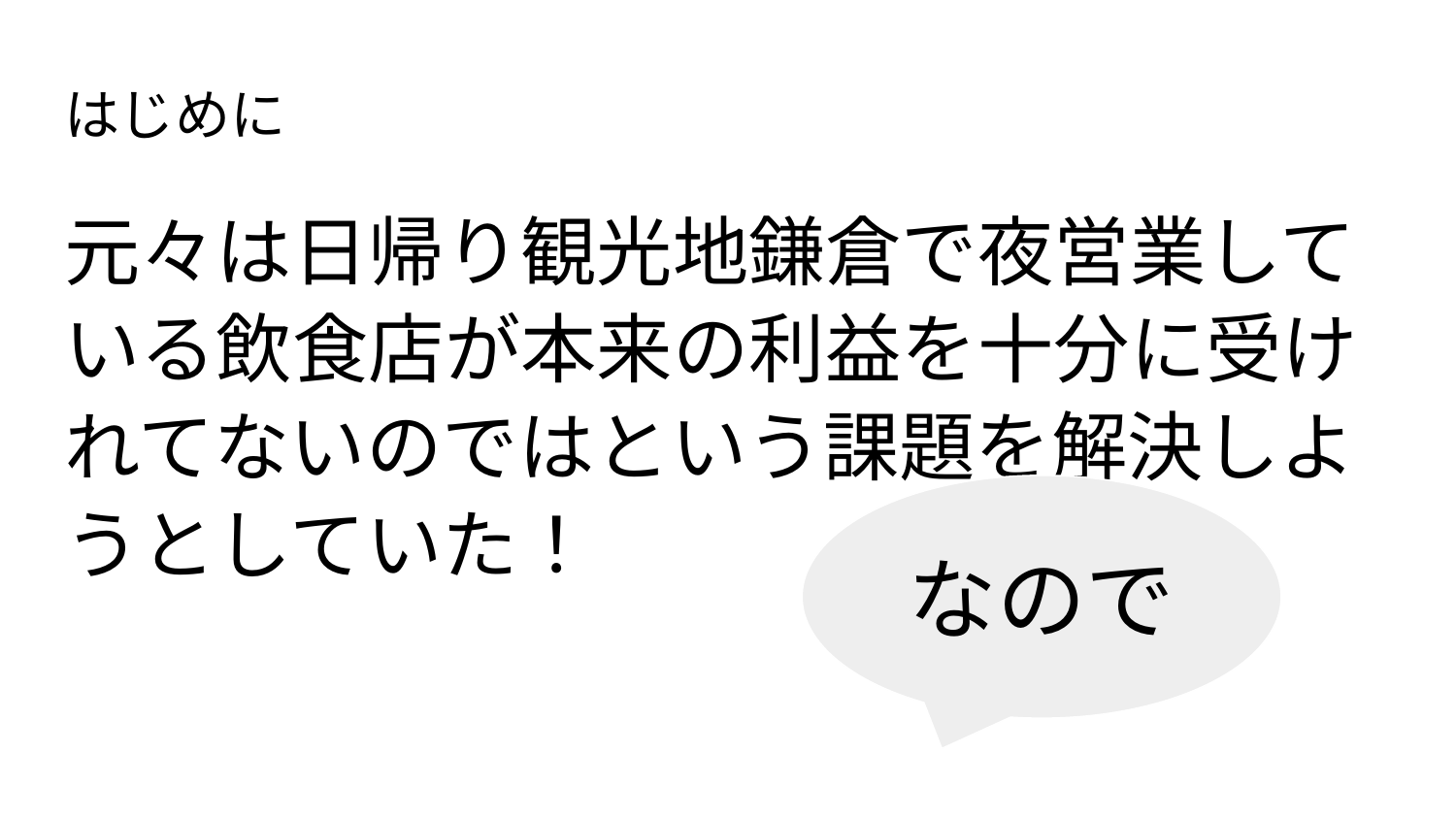

# はじめに
元々は日帰り観光地鎌倉で夜営業している飲食店が本来の利益を十分に受けれてないのではという課題を解決しようとしていた！

なので